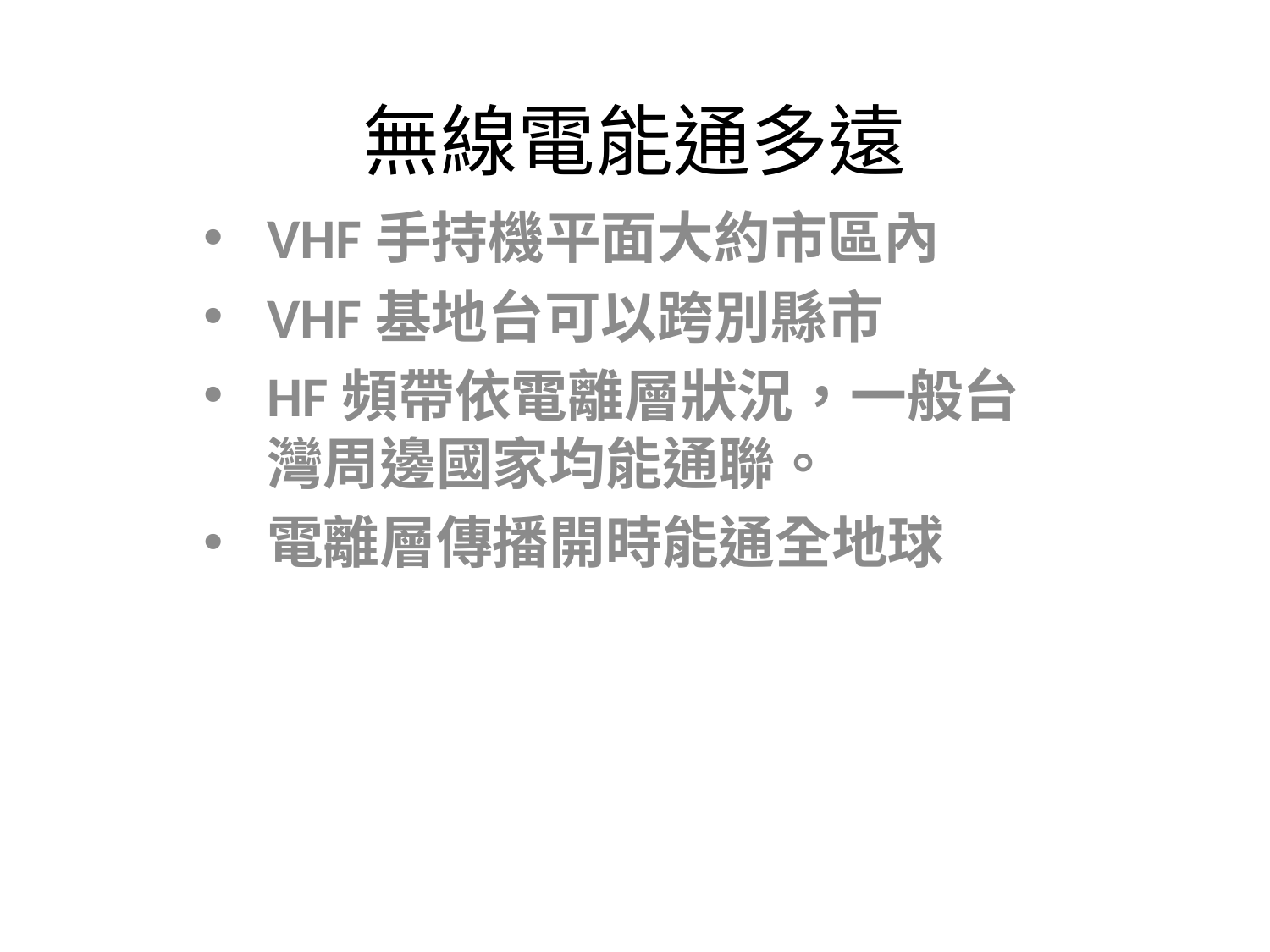

# 無線電能通多遠
VHF手持機平面大約市區內
VHF基地台可以跨別縣市
HF頻帶依電離層狀況，一般台灣周邊國家均能通聯。
電離層傳播開時能通全地球